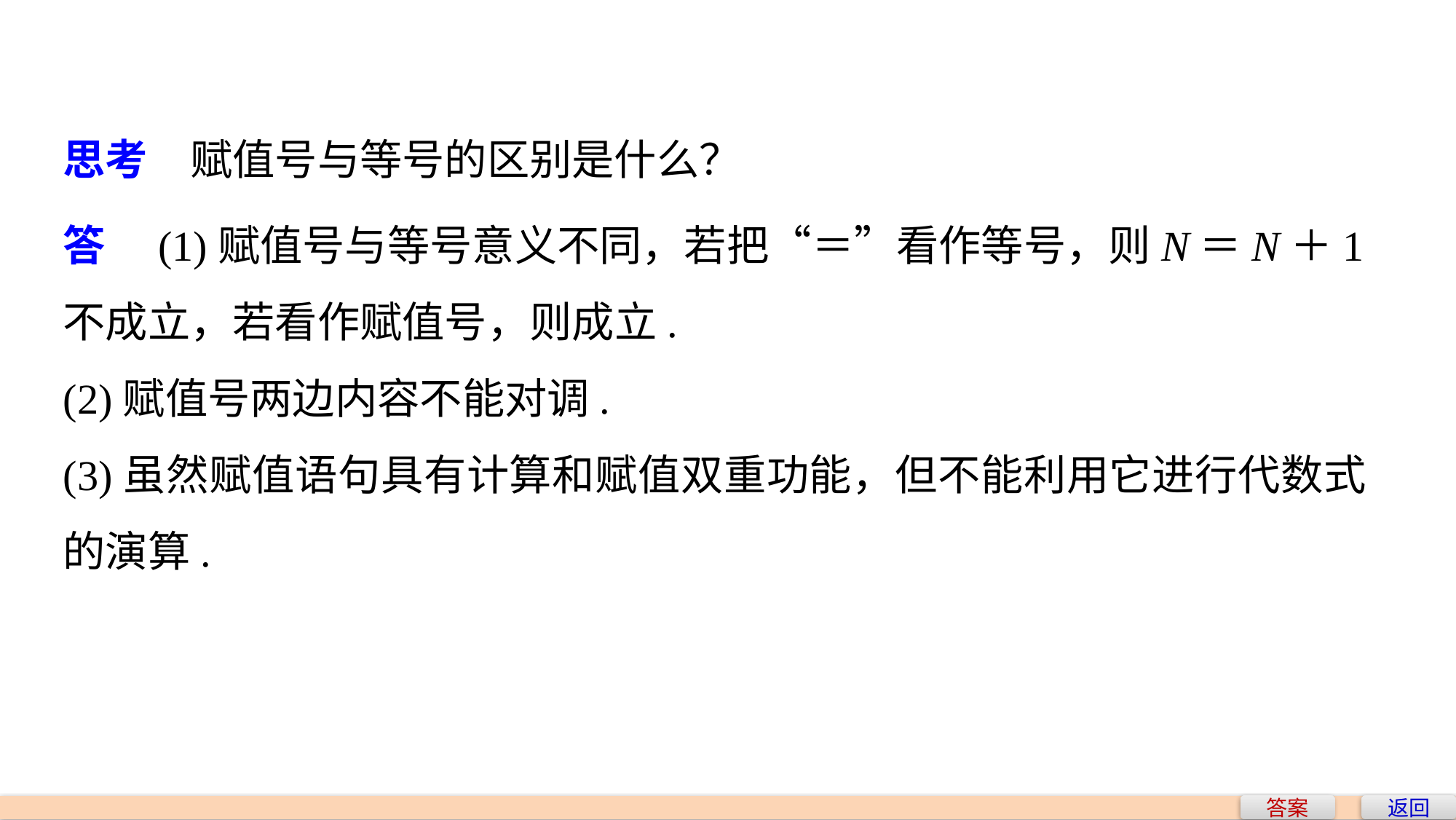

思考　赋值号与等号的区别是什么？
答　(1)赋值号与等号意义不同，若把“＝”看作等号，则N＝N＋1不成立，若看作赋值号，则成立.
(2)赋值号两边内容不能对调.
(3)虽然赋值语句具有计算和赋值双重功能，但不能利用它进行代数式的演算.
答案
返回